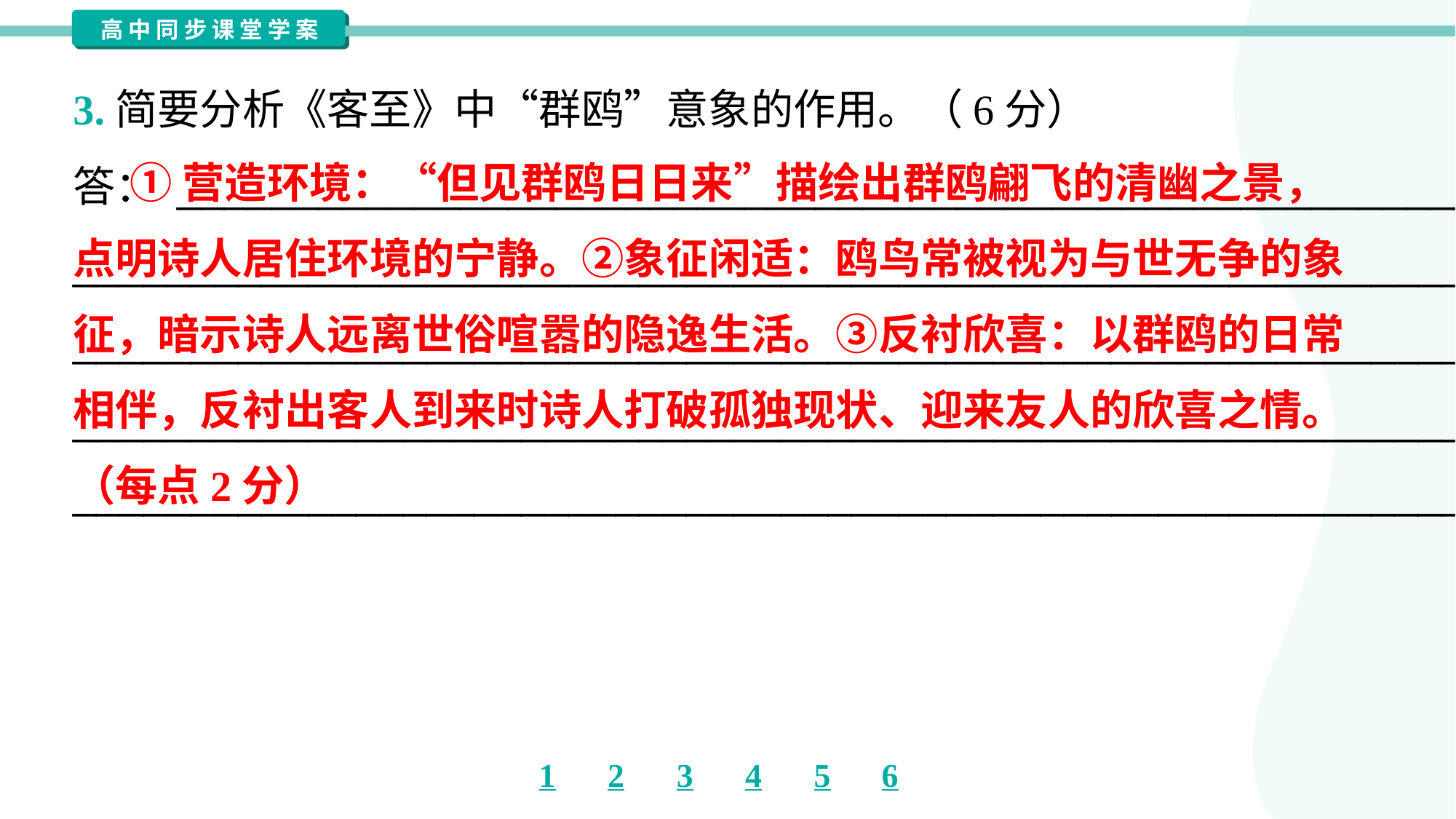

3.简要分析《客至》中“群鸥”意象的作用。（6分）
答： ________________________________________________________
_____________________________________________________________
_____________________________________________________________
_____________________________________________________________
_____________________________________________________________
      ①营造环境：“但见群鸥日日来”描绘出群鸥翩飞的清幽之景，
点明诗人居住环境的宁静。②象征闲适：鸥鸟常被视为与世无争的象
征，暗示诗人远离世俗喧嚣的隐逸生活。③反衬欣喜：以群鸥的日常
相伴，反衬出客人到来时诗人打破孤独现状、迎来友人的欣喜之情。
（每点2分）